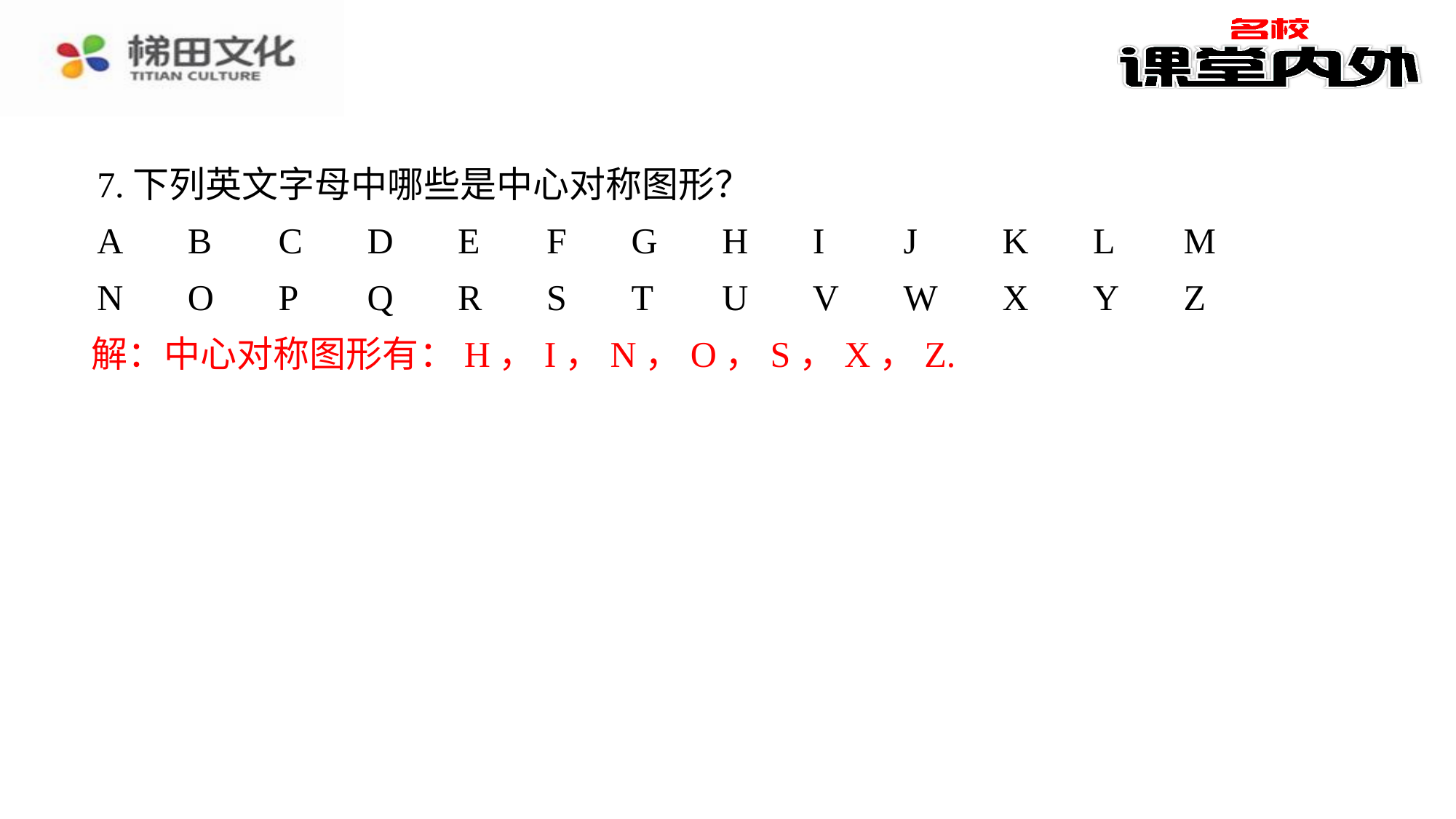

7.下列英文字母中哪些是中心对称图形？
A	B	C	D	E	F	G	H	I	J	K	L	M
N	O	P	Q	R	S	T	U	V	W	X	Y	Z
解：中心对称图形有：H，I，N，O，S，X，Z.⁠
解：中心对称图形有：H，I，N，O，S，X，Z.